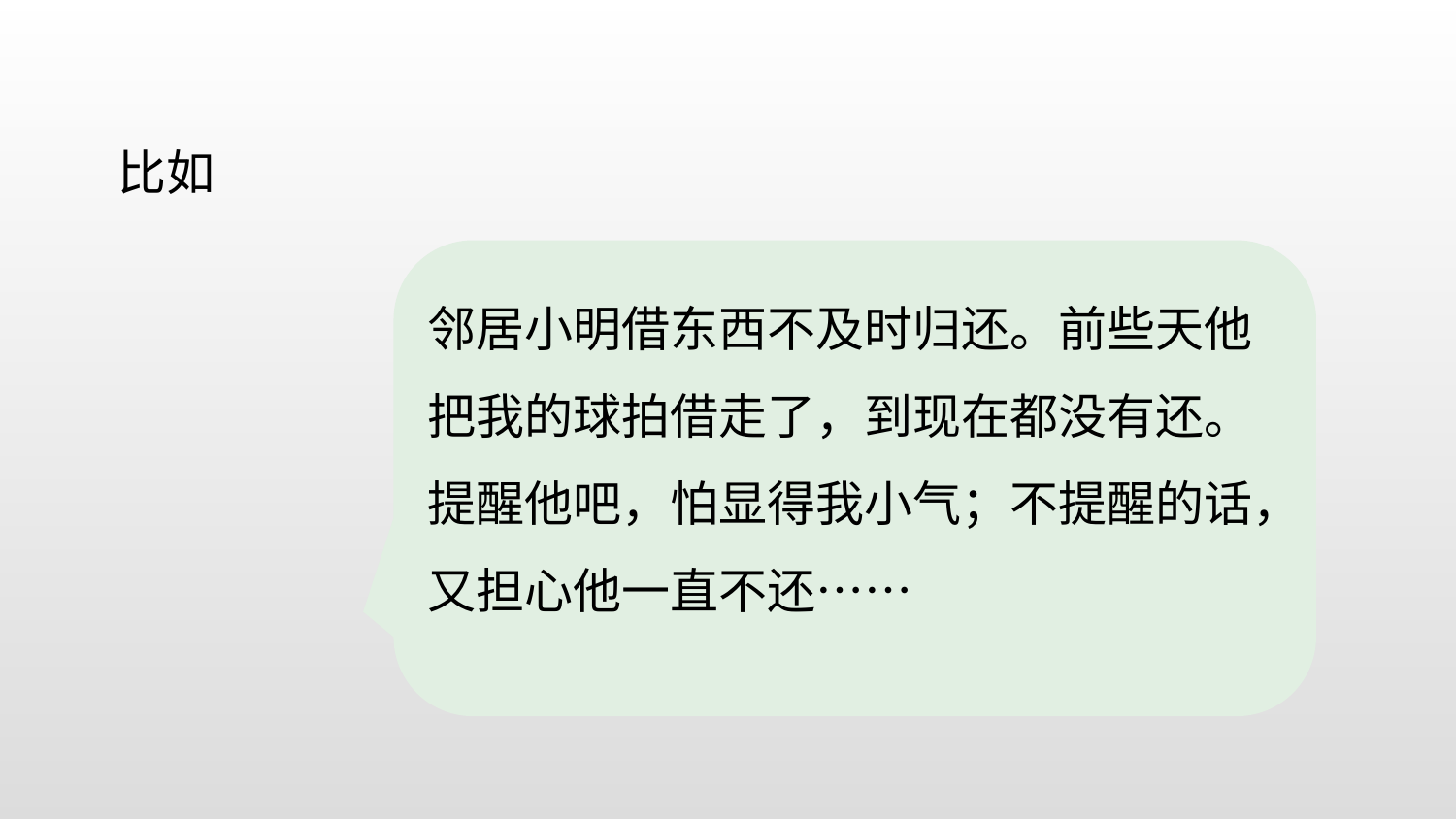

比如
邻居小明借东西不及时归还。前些天他把我的球拍借走了，到现在都没有还。提醒他吧，怕显得我小气；不提醒的话，又担心他一直不还……